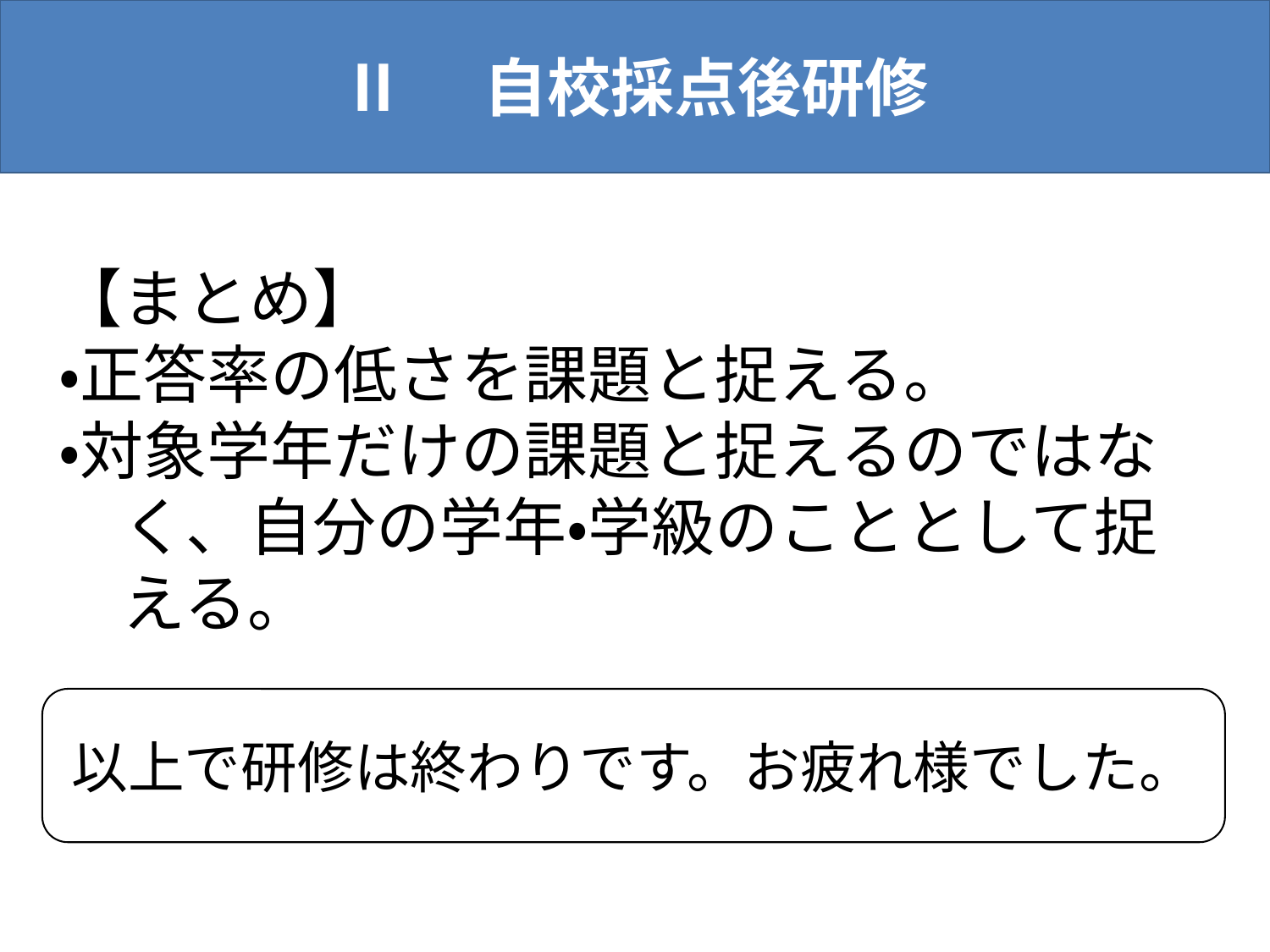

Ⅱ　自校採点後研修
【まとめ】
・正答率の低さを課題と捉える。
・対象学年だけの課題と捉えるのではな
　く、自分の学年・学級のこととして捉
　える。

以上で研修は終わりです。お疲れ様でした。